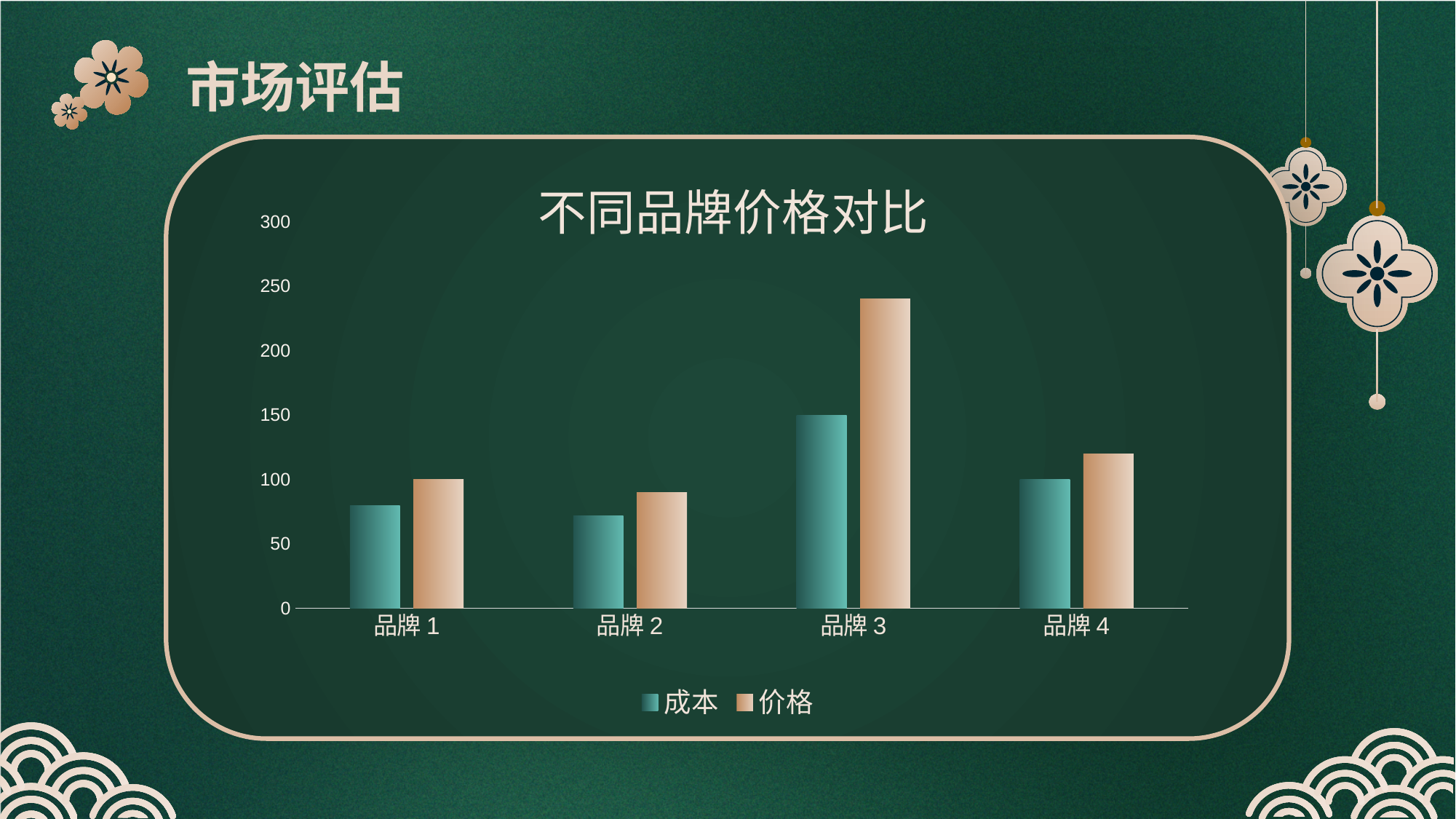

市场评估

### Chart: 不同品牌价格对比

| Category | 成本 | 价格 |
|---|---|---|
| 品牌1 | 80.0 | 100.0 |
| 品牌2 | 72.0 | 90.0 |
| 品牌3 | 150.0 | 240.0 |
| 品牌4 | 100.0 | 120.0 |